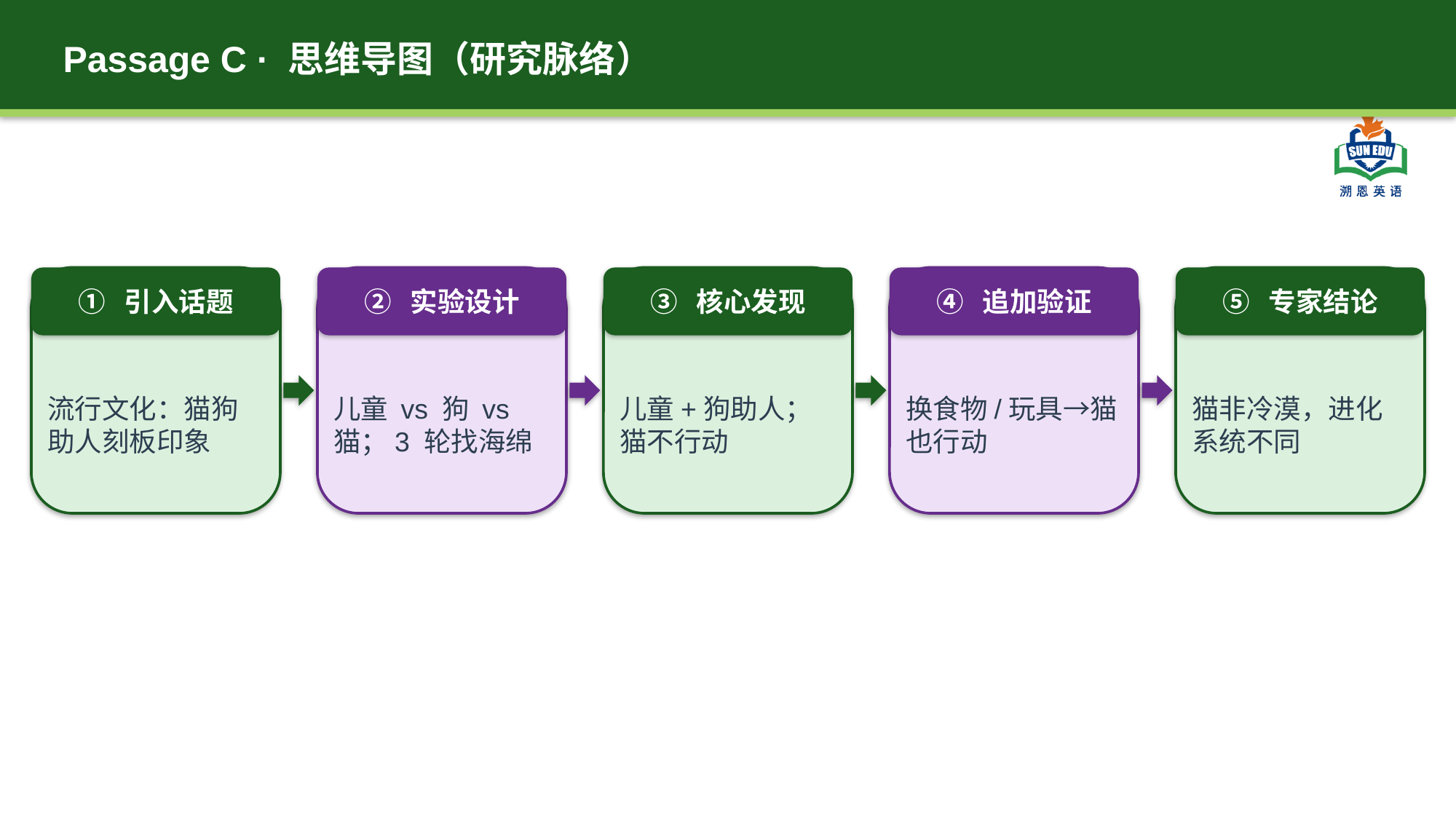

Passage C · 思维导图（研究脉络）

①  引入话题

②  实验设计

③  核心发现

④  追加验证

⑤  专家结论
流行文化：猫狗助人刻板印象
儿童 vs 狗 vs 猫；3 轮找海绵
儿童+狗助人；猫不行动
换食物/玩具→猫也行动
猫非冷漠，进化系统不同